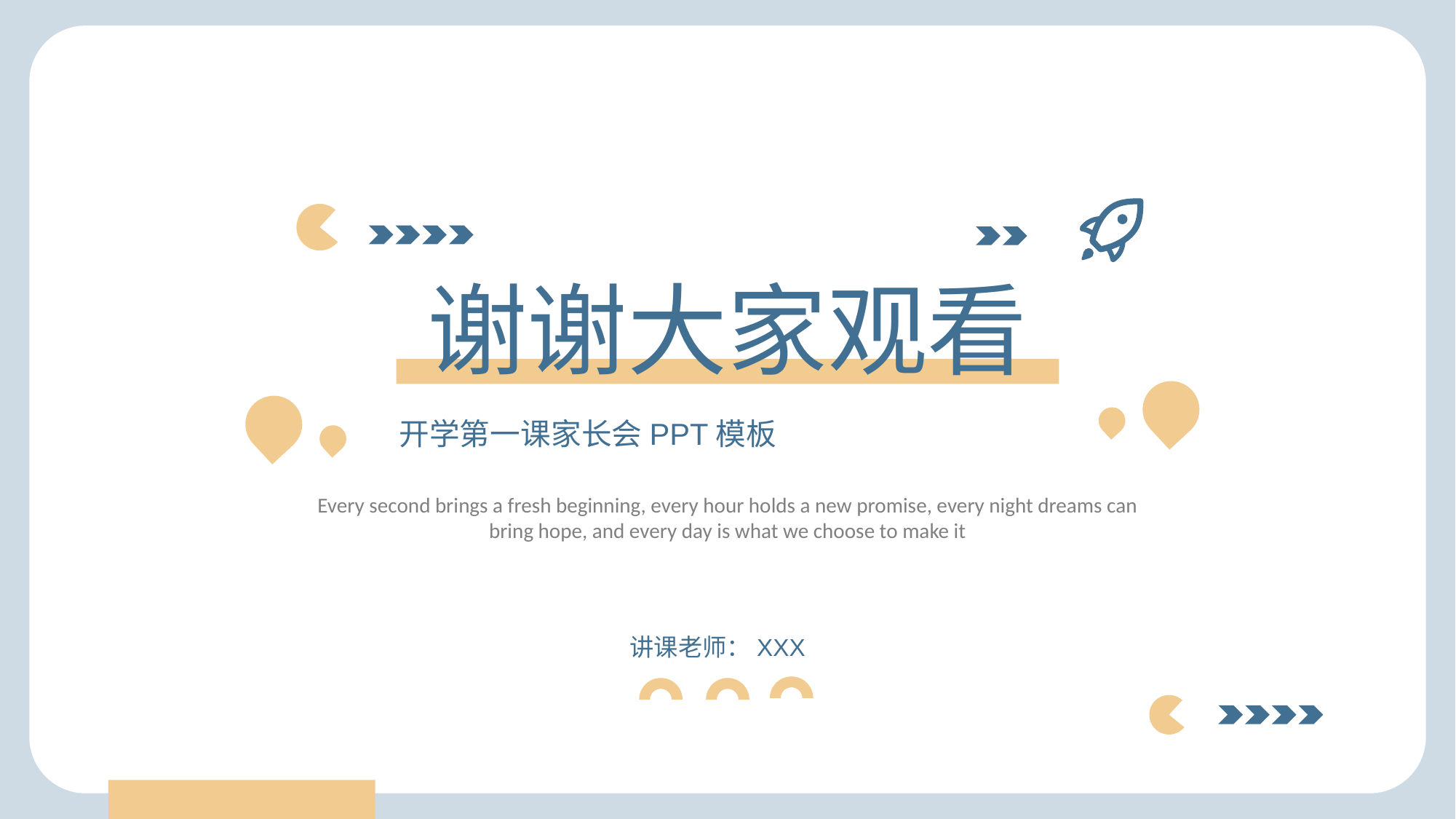

谢谢大家观看

开学第一课家长会PPT模板

Every second brings a fresh beginning, every hour holds a new promise, every night dreams can bring hope, and every day is what we choose to make it
讲课老师：XXX